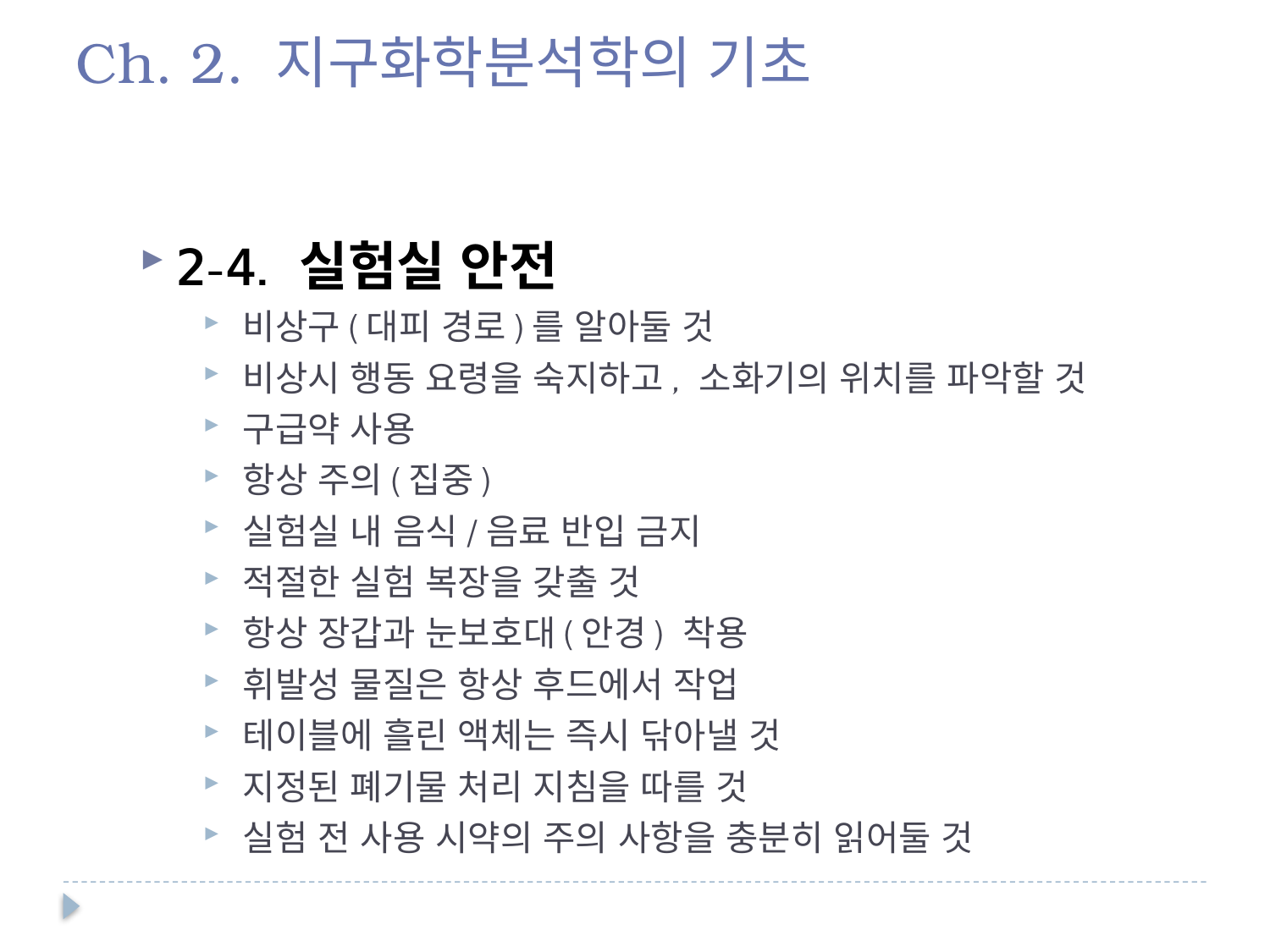

Ch. 2. 지구화학분석학의 기초
2-4. 실험실 안전
비상구(대피 경로)를 알아둘 것
비상시 행동 요령을 숙지하고, 소화기의 위치를 파악할 것
구급약 사용
항상 주의(집중)
실험실 내 음식/음료 반입 금지
적절한 실험 복장을 갖출 것
항상 장갑과 눈보호대(안경) 착용
휘발성 물질은 항상 후드에서 작업
테이블에 흘린 액체는 즉시 닦아낼 것
지정된 폐기물 처리 지침을 따를 것
실험 전 사용 시약의 주의 사항을 충분히 읽어둘 것